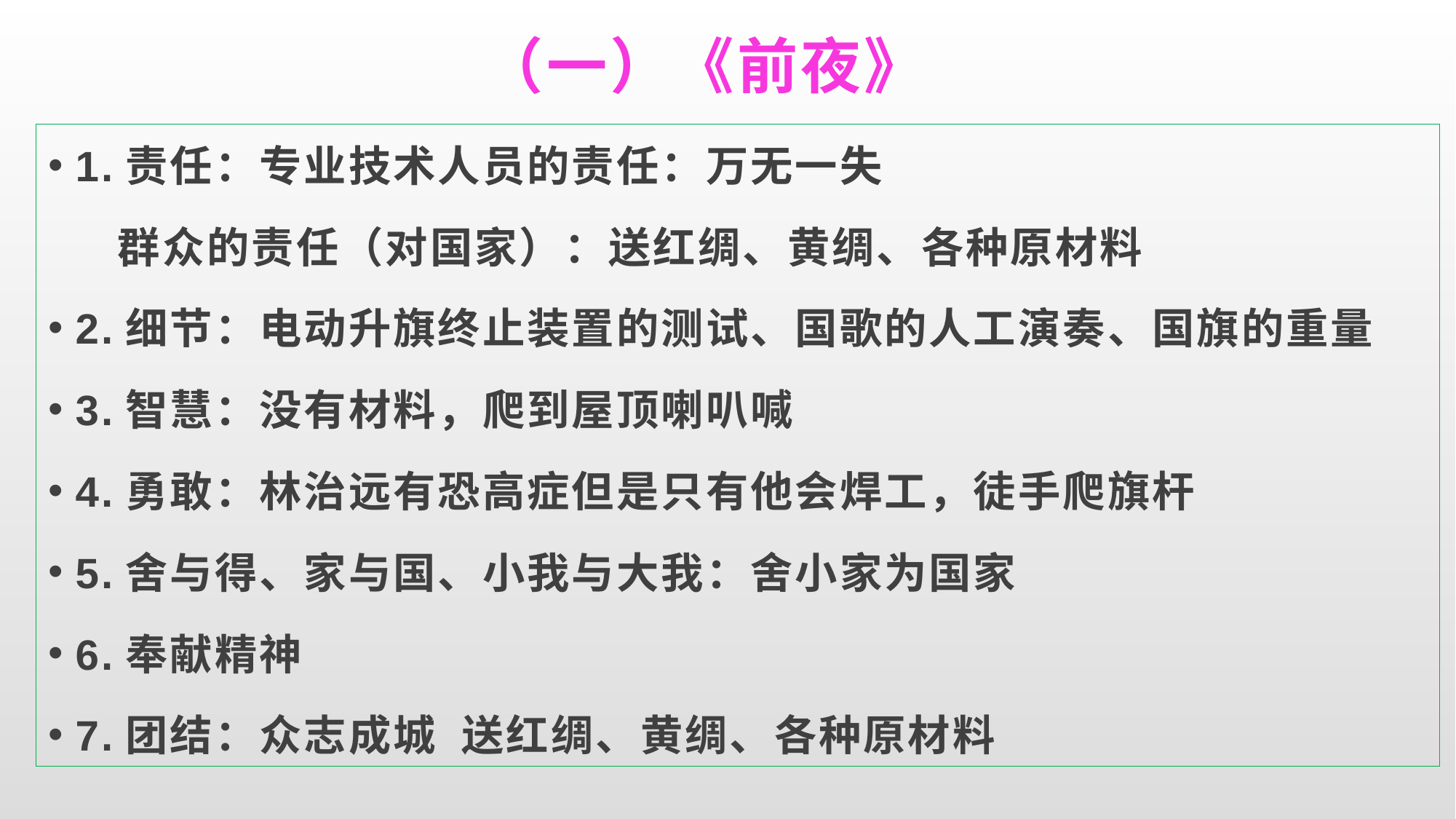

# （一）《前夜》
1.责任：专业技术人员的责任：万无一失
     群众的责任（对国家）：送红绸、黄绸、各种原材料
2.细节：电动升旗终止装置的测试、国歌的人工演奏、国旗的重量
3.智慧：没有材料，爬到屋顶喇叭喊
4.勇敢：林治远有恐高症但是只有他会焊工，徒手爬旗杆
5.舍与得、家与国、小我与大我：舍小家为国家
6.奉献精神
7.团结：众志成城  送红绸、黄绸、各种原材料